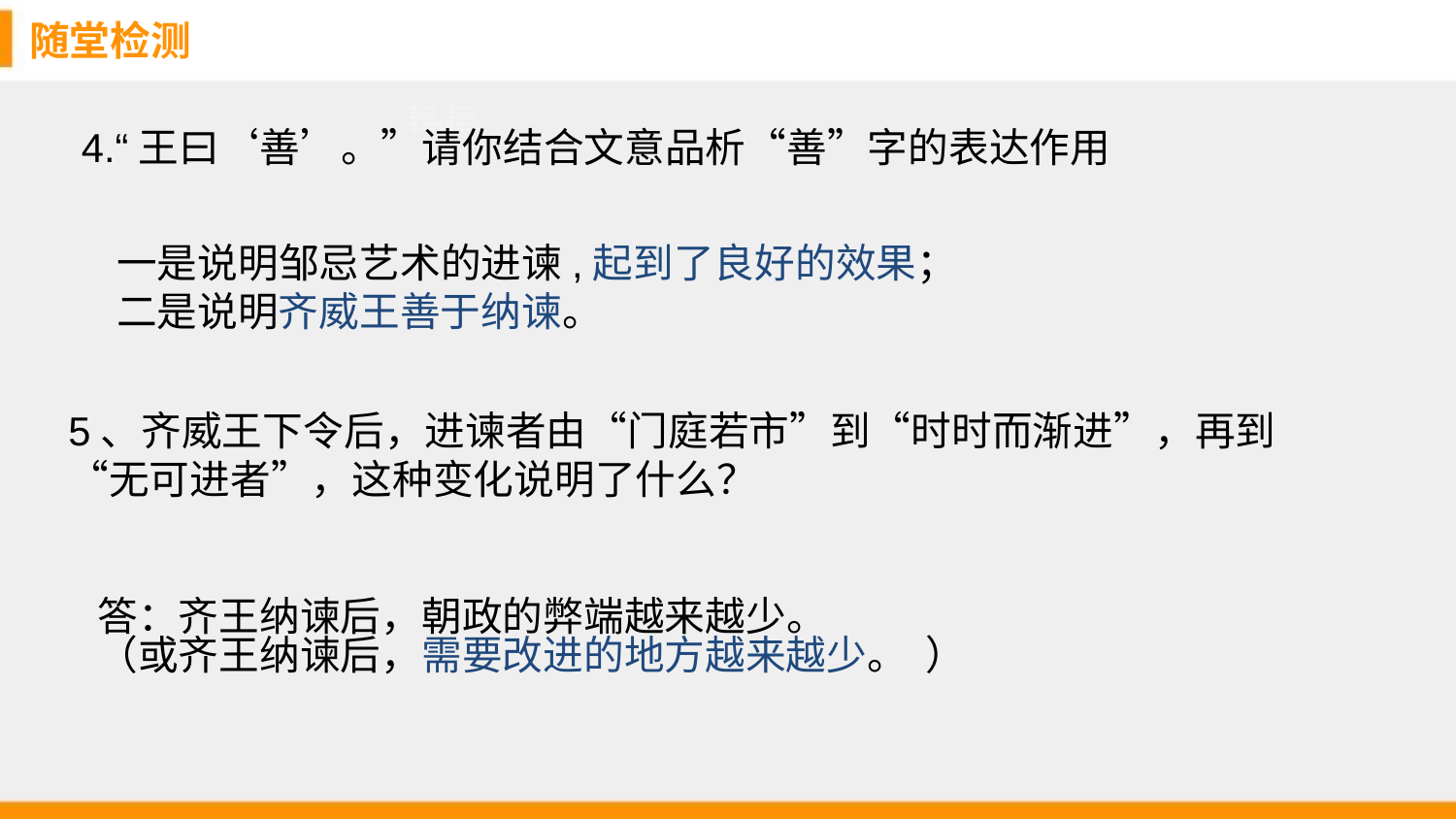

随堂检测
4.“王曰‘善’。”请你结合文意品析“善”字的表达作用
一是说明邹忌艺术的进谏,起到了良好的效果；
二是说明齐威王善于纳谏。
5、齐威王下令后，进谏者由“门庭若市”到“时时而渐进”，再到“无可进者”，这种变化说明了什么？
答：齐王纳谏后，朝政的弊端越来越少。
（或齐王纳谏后，需要改进的地方越来越少。  ）